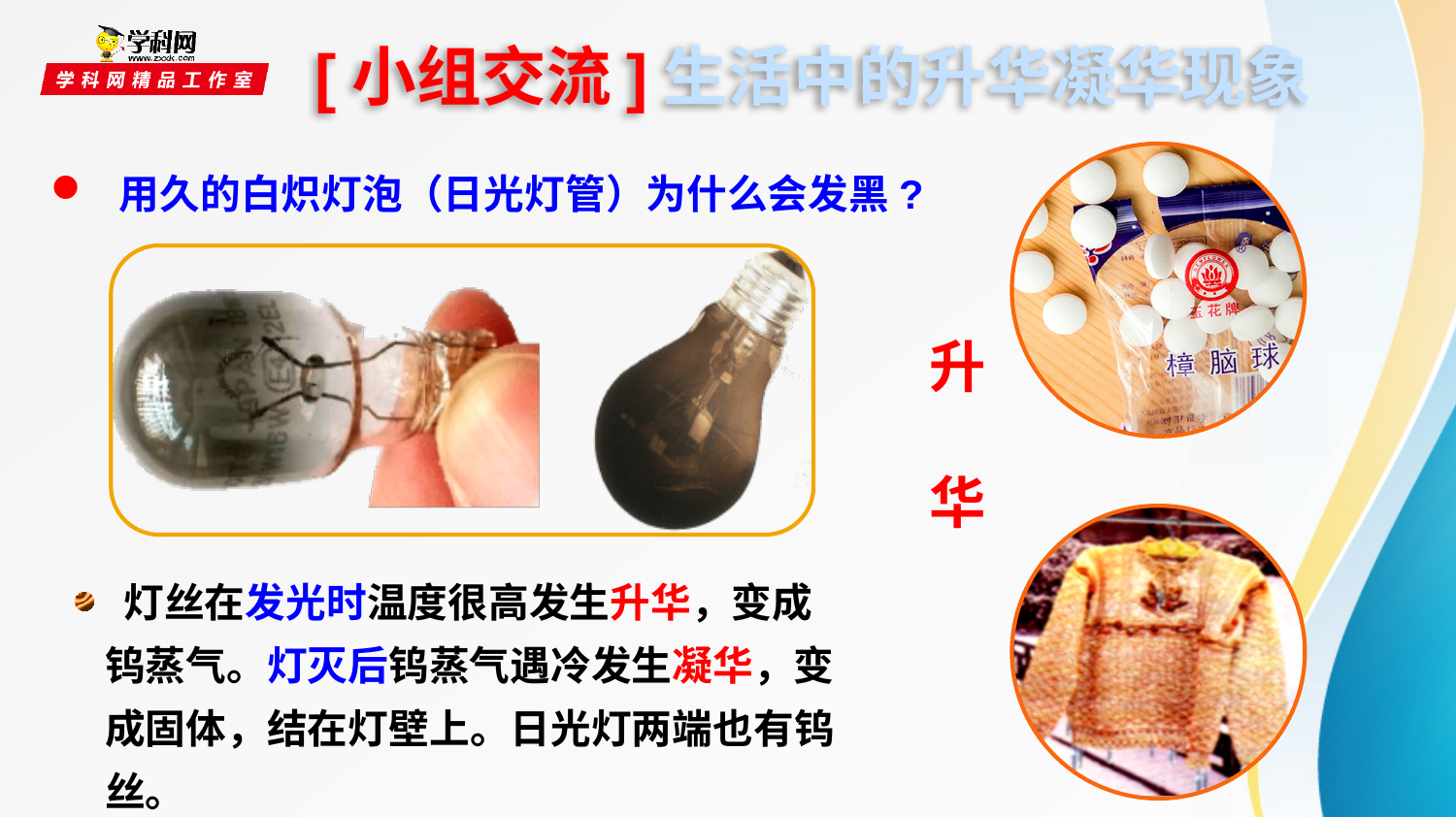

[小组交流]生活中的升华凝华现象

  用久的白炽灯泡（日光灯管）为什么会发黑?

升

华
 灯丝在发光时温度很高发生升华，变成钨蒸气。灯灭后钨蒸气遇冷发生凝华，变成固体，结在灯壁上。日光灯两端也有钨丝。